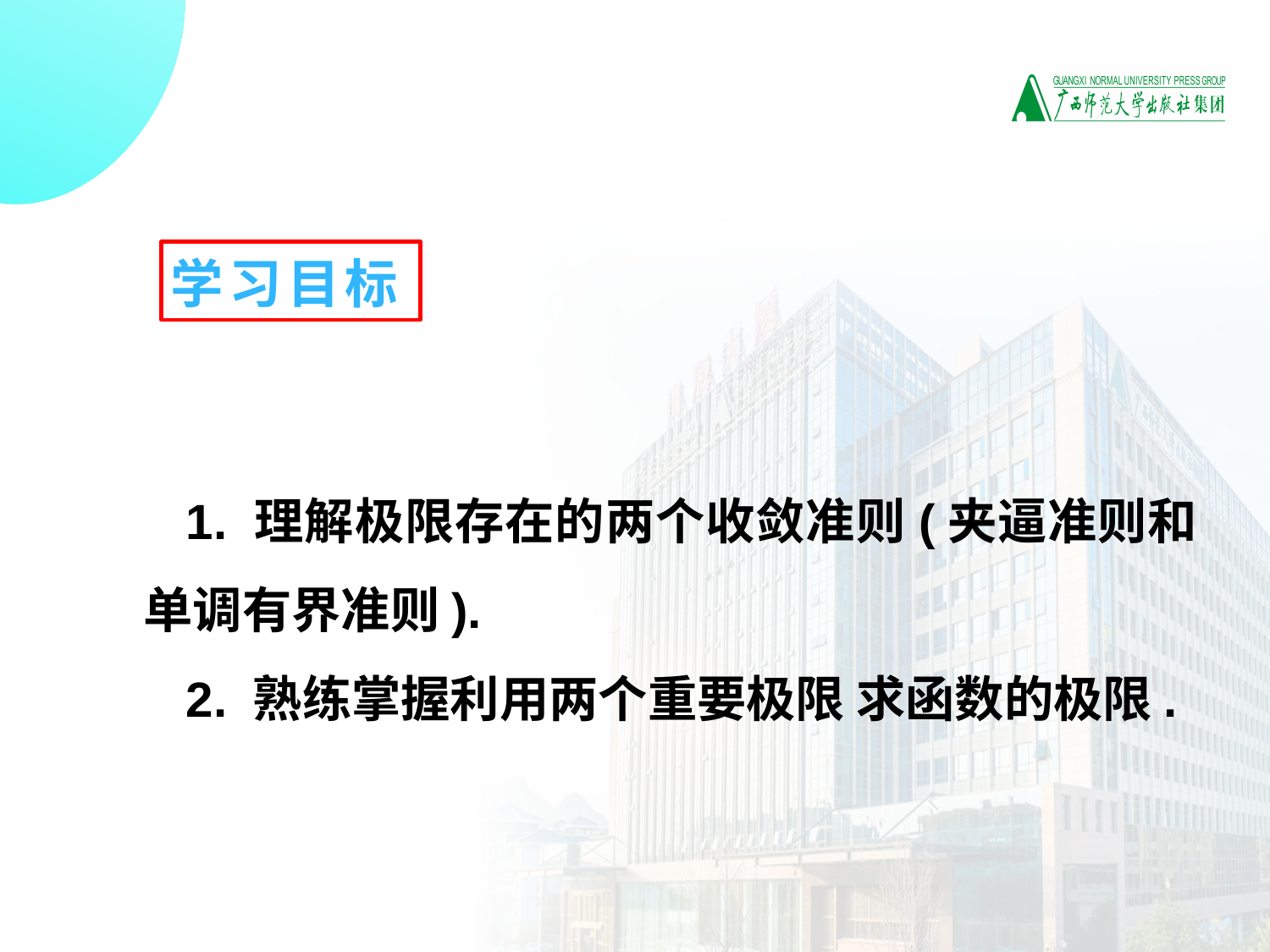

学习目标
1. 理解极限存在的两个收敛准则(夹逼准则和单调有界准则).
2. 熟练掌握利用两个重要极限 求函数的极限.